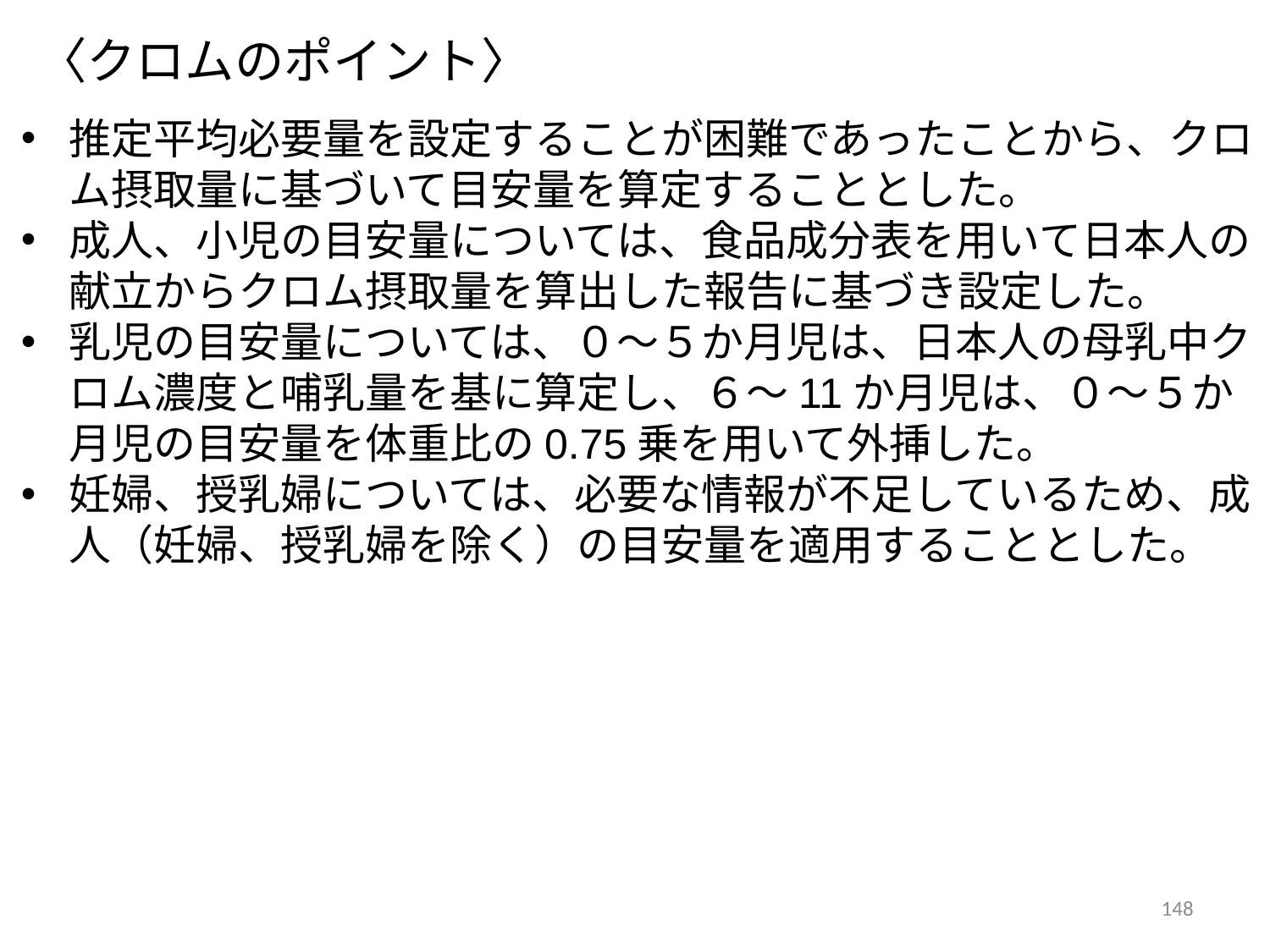

〈クロムのポイント〉

推定平均必要量を設定することが困難であったことから、クロム摂取量に基づいて目安量を算定することとした。
成人、小児の目安量については、食品成分表を用いて日本人の献立からクロム摂取量を算出した報告に基づき設定した。
乳児の目安量については、０～５か月児は、日本人の母乳中クロム濃度と哺乳量を基に算定し、６～11か月児は、０～５か月児の目安量を体重比の0.75乗を用いて外挿した。
妊婦、授乳婦については、必要な情報が不足しているため、成人（妊婦、授乳婦を除く）の目安量を適用することとした。
148